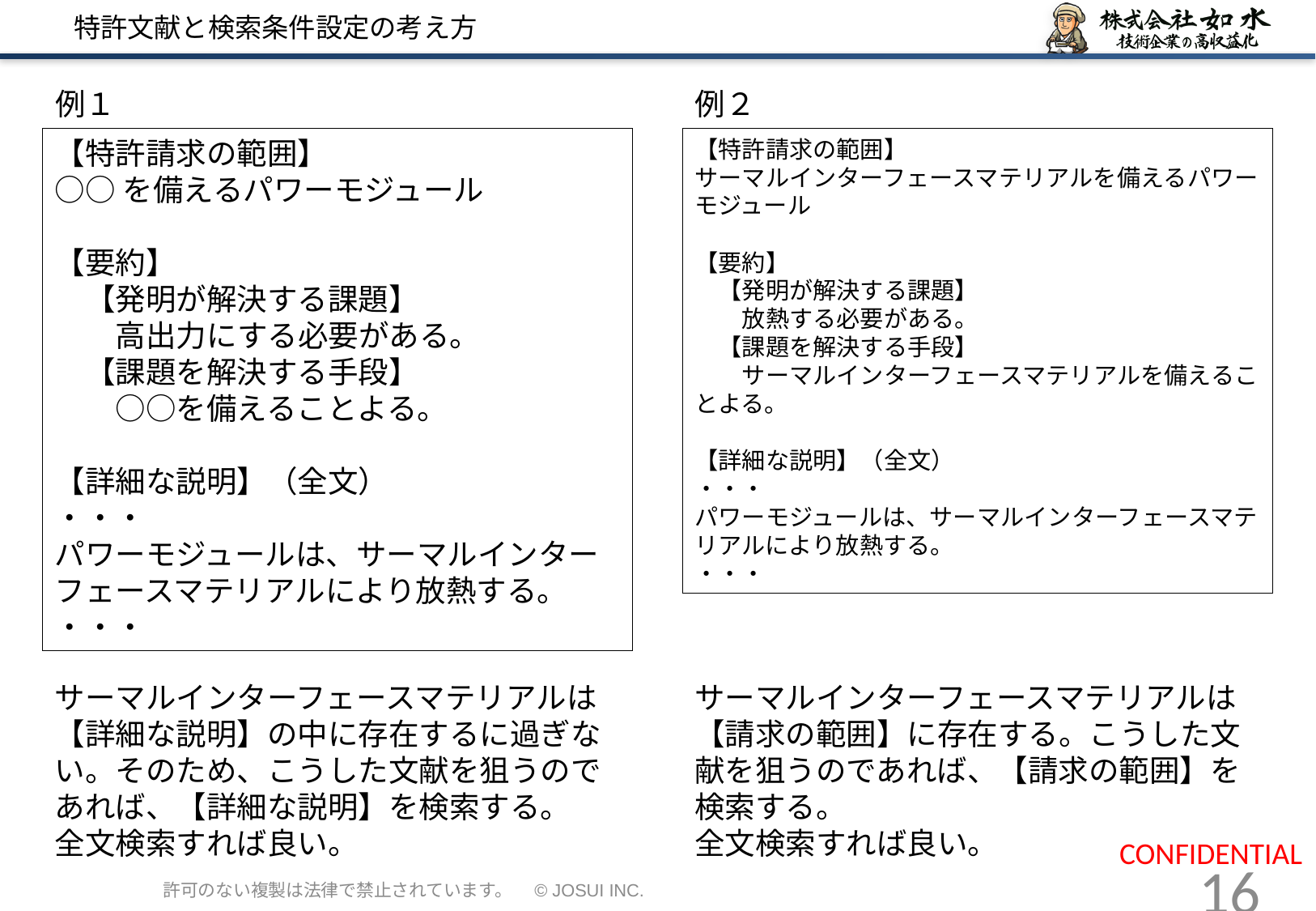

# 特許文献と検索条件設定の考え方
例１
例２
【特許請求の範囲】
○○を備えるパワーモジュール

【要約】
　【発明が解決する課題】
　　高出力にする必要がある。
　【課題を解決する手段】
　　○○を備えることよる。

【詳細な説明】（全文）
・・・
パワーモジュールは、サーマルインターフェースマテリアルにより放熱する。
・・・
【特許請求の範囲】
サーマルインターフェースマテリアルを備えるパワーモジュール

【要約】
　【発明が解決する課題】
　　放熱する必要がある。
　【課題を解決する手段】
　　サーマルインターフェースマテリアルを備えることよる。

【詳細な説明】（全文）
・・・
パワーモジュールは、サーマルインターフェースマテリアルにより放熱する。
・・・
サーマルインターフェースマテリアルは【詳細な説明】の中に存在するに過ぎない。そのため、こうした文献を狙うのであれば、【詳細な説明】を検索する。
全文検索すれば良い。
サーマルインターフェースマテリアルは【請求の範囲】に存在する。こうした文献を狙うのであれば、【請求の範囲】を検索する。
全文検索すれば良い。
許可のない複製は法律で禁止されています。　© JOSUI INC.
16